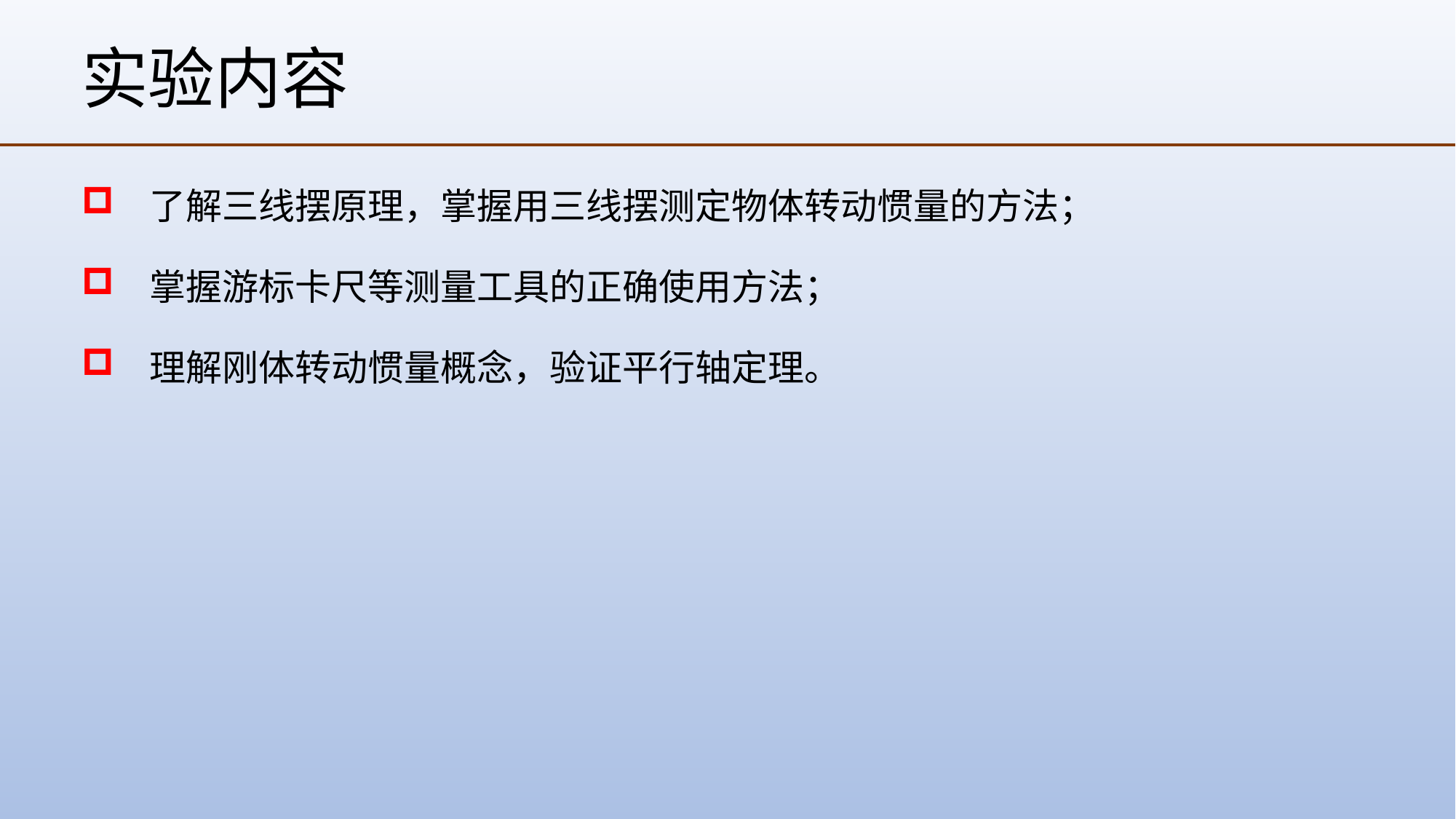

# 实验内容
了解三线摆原理，掌握用三线摆测定物体转动惯量的方法；
掌握游标卡尺等测量工具的正确使用方法；
理解刚体转动惯量概念，验证平行轴定理。
2